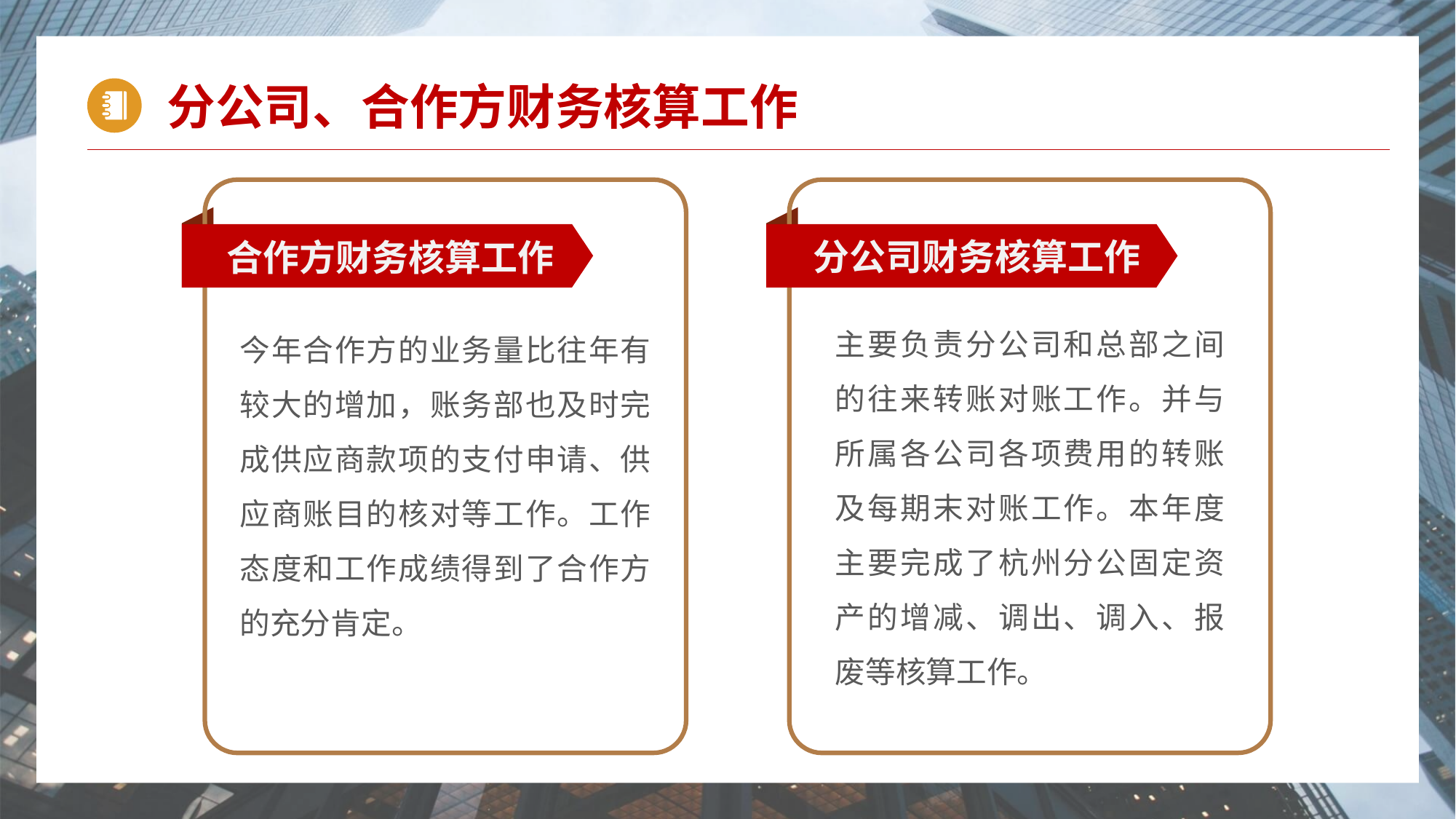

分公司、合作方财务核算工作

分公司财务核算工作
合作方财务核算工作
主要负责分公司和总部之间的往来转账对账工作。并与所属各公司各项费用的转账及每期末对账工作。本年度主要完成了杭州分公固定资产的增减、调出、调入、报废等核算工作。
今年合作方的业务量比往年有较大的增加，账务部也及时完成供应商款项的支付申请、供应商账目的核对等工作。工作态度和工作成绩得到了合作方的充分肯定。